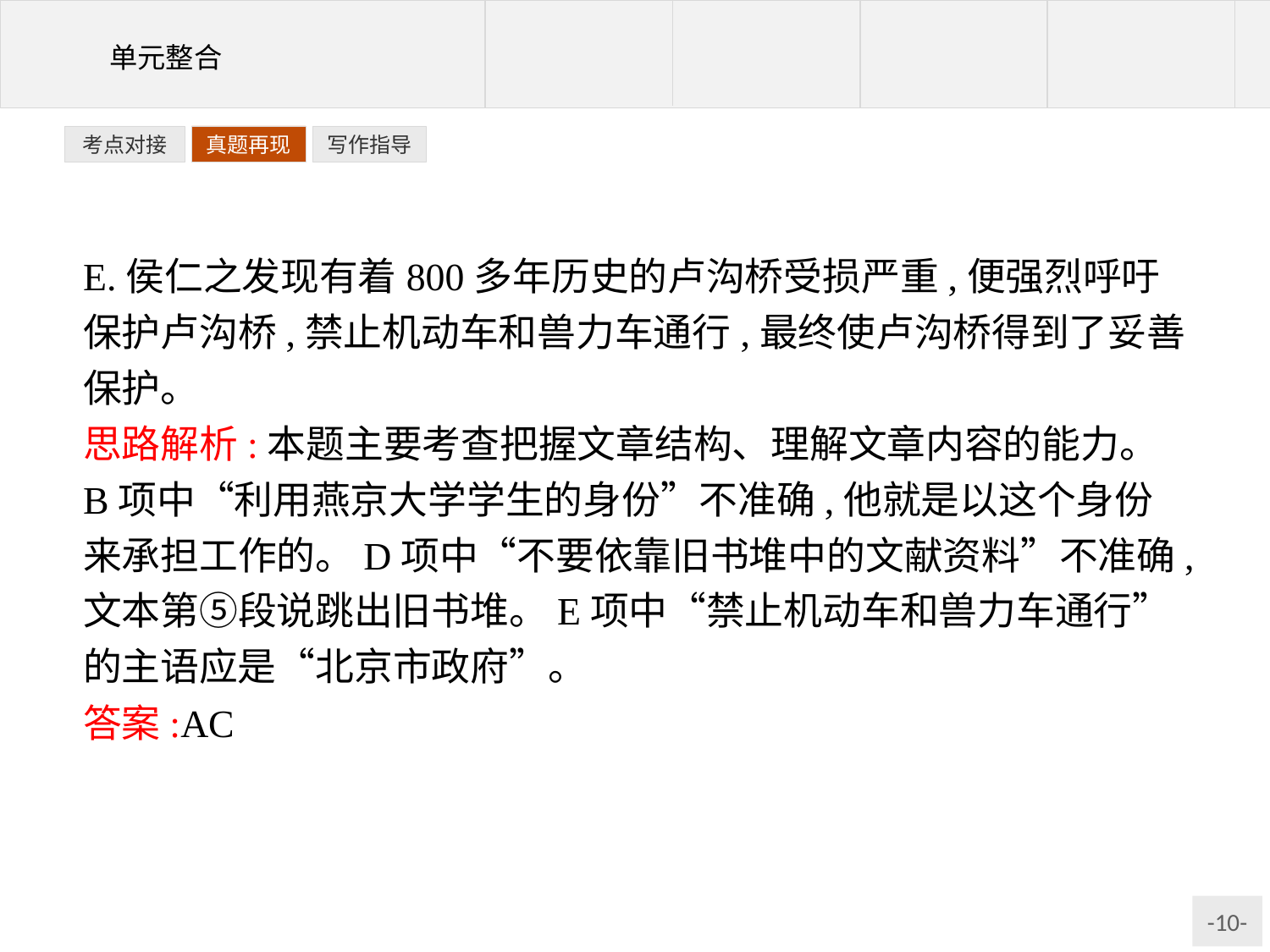

写作指导
考点对接
真题再现
E.侯仁之发现有着800多年历史的卢沟桥受损严重,便强烈呼吁保护卢沟桥,禁止机动车和兽力车通行,最终使卢沟桥得到了妥善保护。
思路解析:本题主要考查把握文章结构、理解文章内容的能力。B项中“利用燕京大学学生的身份”不准确,他就是以这个身份来承担工作的。D项中“不要依靠旧书堆中的文献资料”不准确,文本第⑤段说跳出旧书堆。E项中“禁止机动车和兽力车通行”的主语应是“北京市政府”。
答案:AC